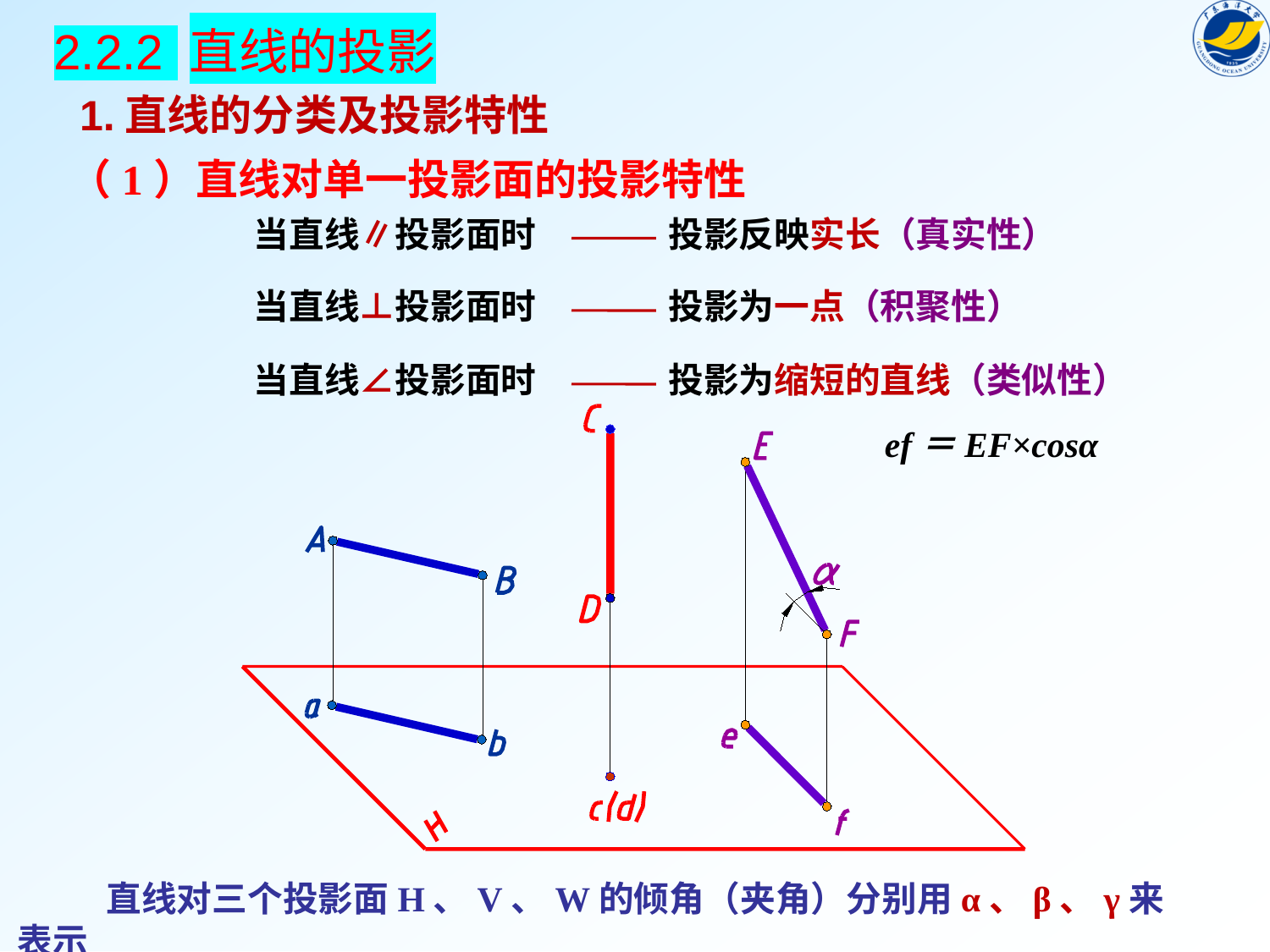

2.2.2 直线的投影
1.直线的分类及投影特性
（1）直线对单一投影面的投影特性
当直线∥投影面时
投影反映实长（真实性）

当直线⊥投影面时
投影为一点（积聚性）

当直线∠投影面时
投影为缩短的直线（类似性）

ef＝EF×cosα

          直线对三个投影面H、V、W的倾角（夹角）分别用α、β、γ来表示